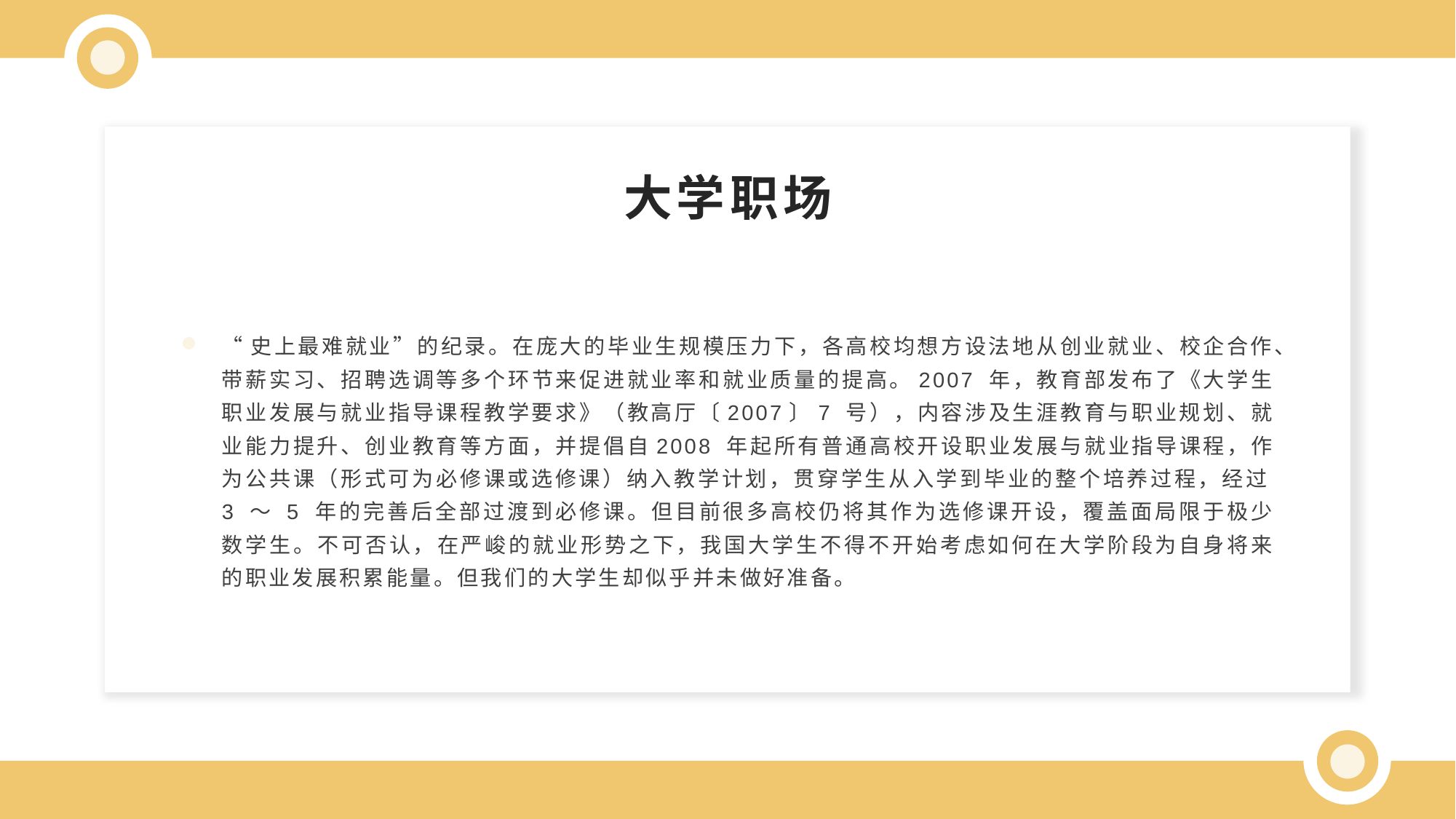

大学职场
“史上最难就业”的纪录。在庞大的毕业生规模压力下，各高校均想方设法地从创业就业、校企合作、带薪实习、招聘选调等多个环节来促进就业率和就业质量的提高。2007 年，教育部发布了《大学生职业发展与就业指导课程教学要求》（教高厅〔2007〕7 号），内容涉及生涯教育与职业规划、就业能力提升、创业教育等方面，并提倡自2008 年起所有普通高校开设职业发展与就业指导课程，作为公共课（形式可为必修课或选修课）纳入教学计划，贯穿学生从入学到毕业的整个培养过程，经过3 ～ 5 年的完善后全部过渡到必修课。但目前很多高校仍将其作为选修课开设，覆盖面局限于极少数学生。不可否认，在严峻的就业形势之下，我国大学生不得不开始考虑如何在大学阶段为自身将来的职业发展积累能量。但我们的大学生却似乎并未做好准备。